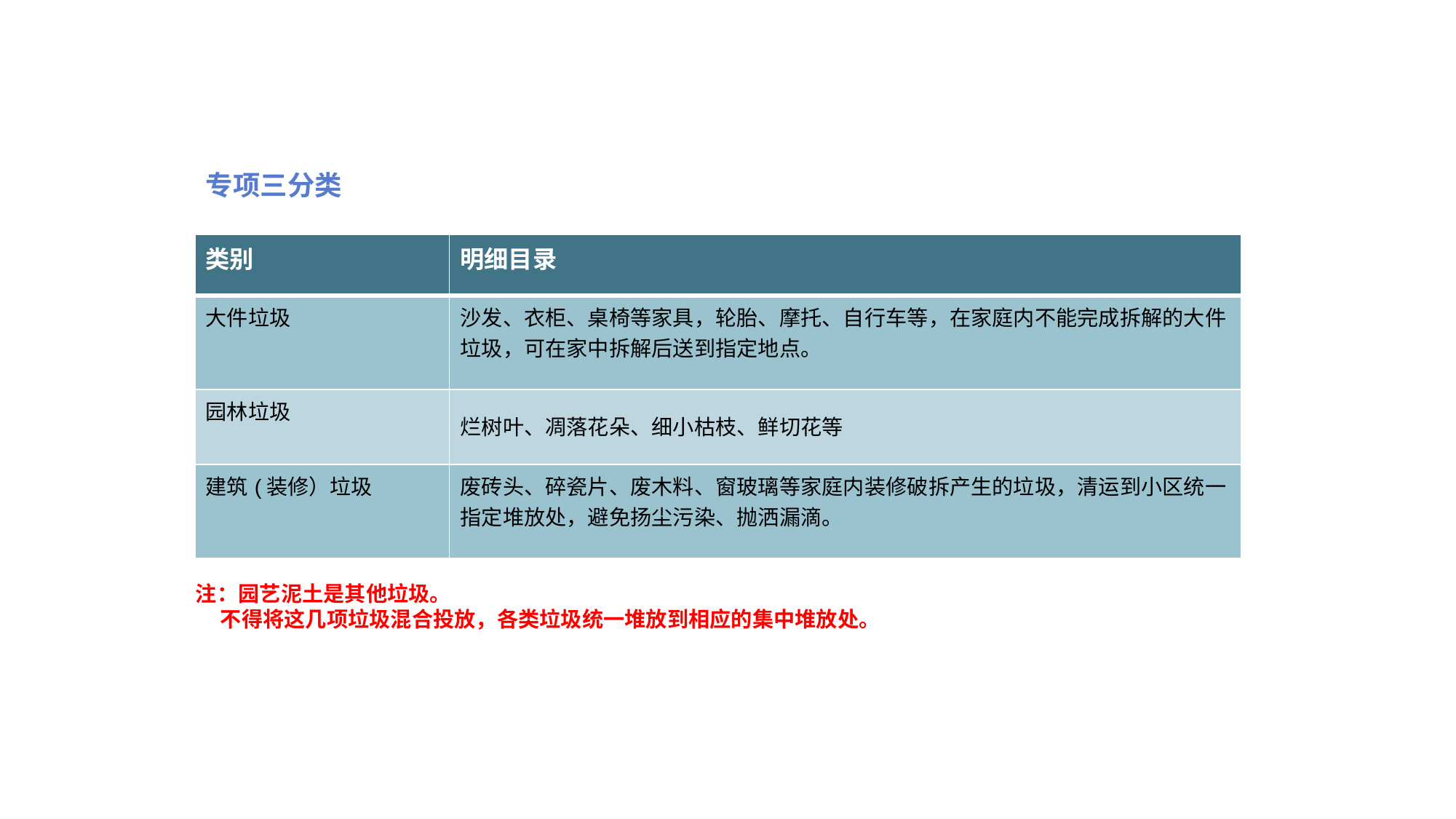

专项三分类
| 类别 | 明细目录 |
| --- | --- |
| 大件垃圾 | 沙发、衣柜、桌椅等家具，轮胎、摩托、自行车等，在家庭内不能完成拆解的大件垃圾，可在家中拆解后送到指定地点。 |
| 园林垃圾 | 烂树叶、凋落花朵、细小枯枝、鲜切花等 |
| 建筑(装修）垃圾 | 废砖头、碎瓷片、废木料、窗玻璃等家庭内装修破拆产生的垃圾，清运到小区统一指定堆放处，避免扬尘污染、抛洒漏滴。 |
注：园艺泥土是其他垃圾。
    不得将这几项垃圾混合投放，各类垃圾统一堆放到相应的集中堆放处。